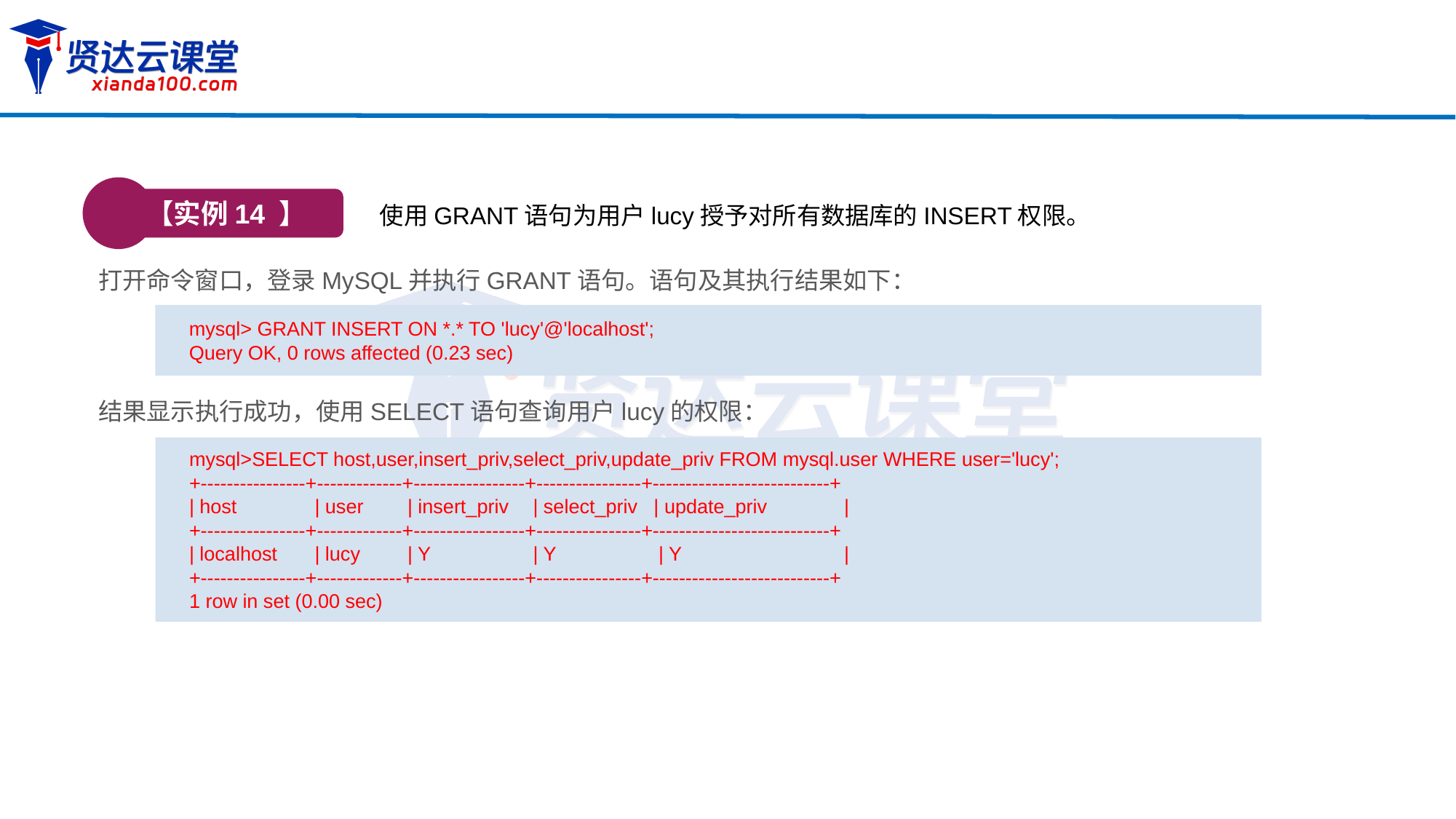

【实例14 】
使用GRANT语句为用户lucy授予对所有数据库的INSERT权限。
打开命令窗口，登录MySQL并执行GRANT语句。语句及其执行结果如下：

mysql> GRANT INSERT ON *.* TO 'lucy'@'localhost';
Query OK, 0 rows affected (0.23 sec)
结果显示执行成功，使用SELECT语句查询用户lucy的权限：

mysql>SELECT host,user,insert_priv,select_priv,update_priv FROM mysql.user WHERE user='lucy';
+----------------+-------------+-----------------+----------------+---------------------------+
| host  	   | user	| insert_priv	   | select_priv   | update_priv 	|
+----------------+-------------+-----------------+----------------+---------------------------+
| localhost	   | lucy	| Y  	   | Y     	      | Y        		|
+----------------+-------------+-----------------+----------------+---------------------------+
1 row in set (0.00 sec)